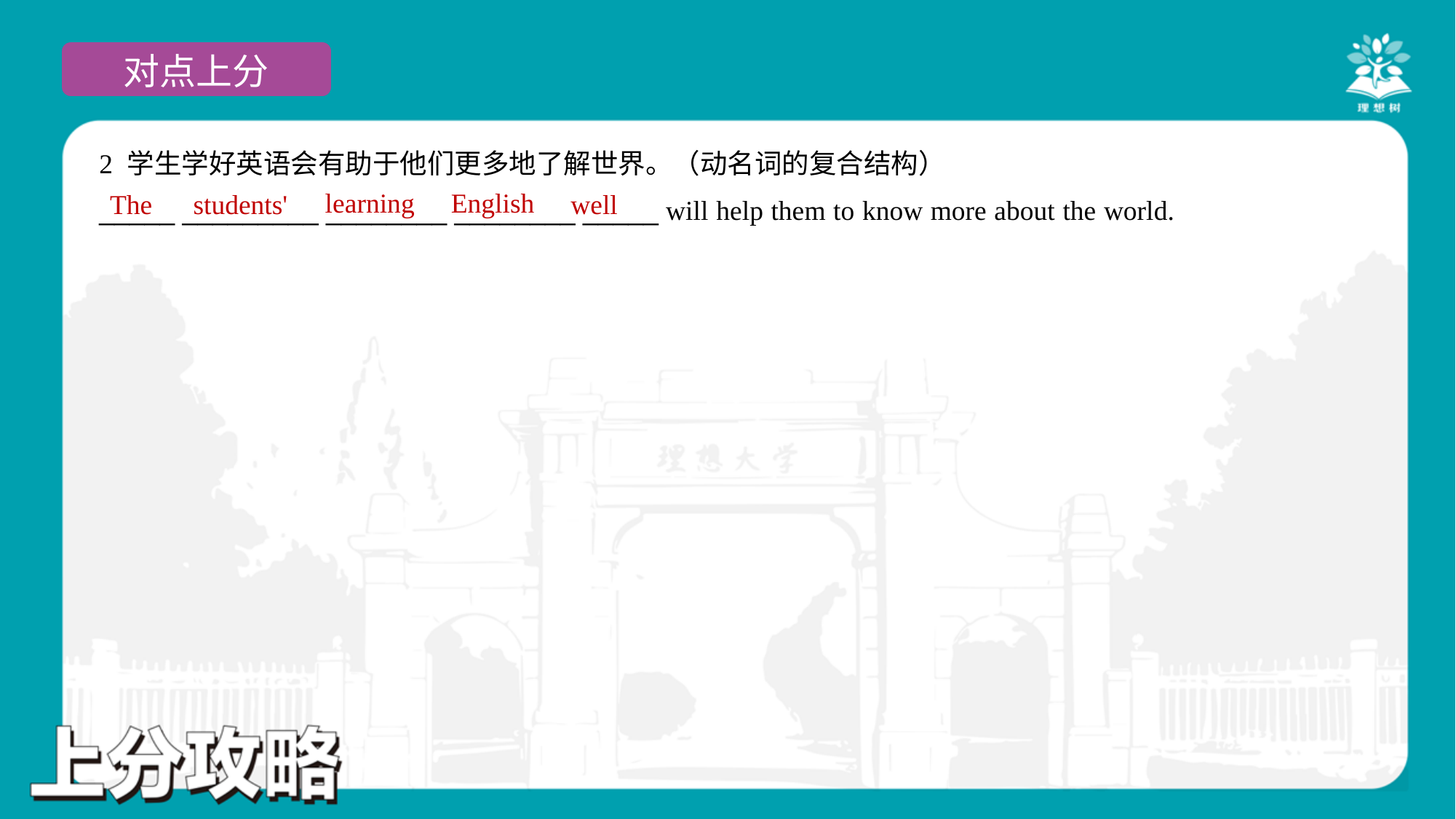

2 学生学好英语会有助于他们更多地了解世界。（动名词的复合结构）
_____ _________ ________ ________ _____ will help them to know more about the world.
learning
English
The
students'
well